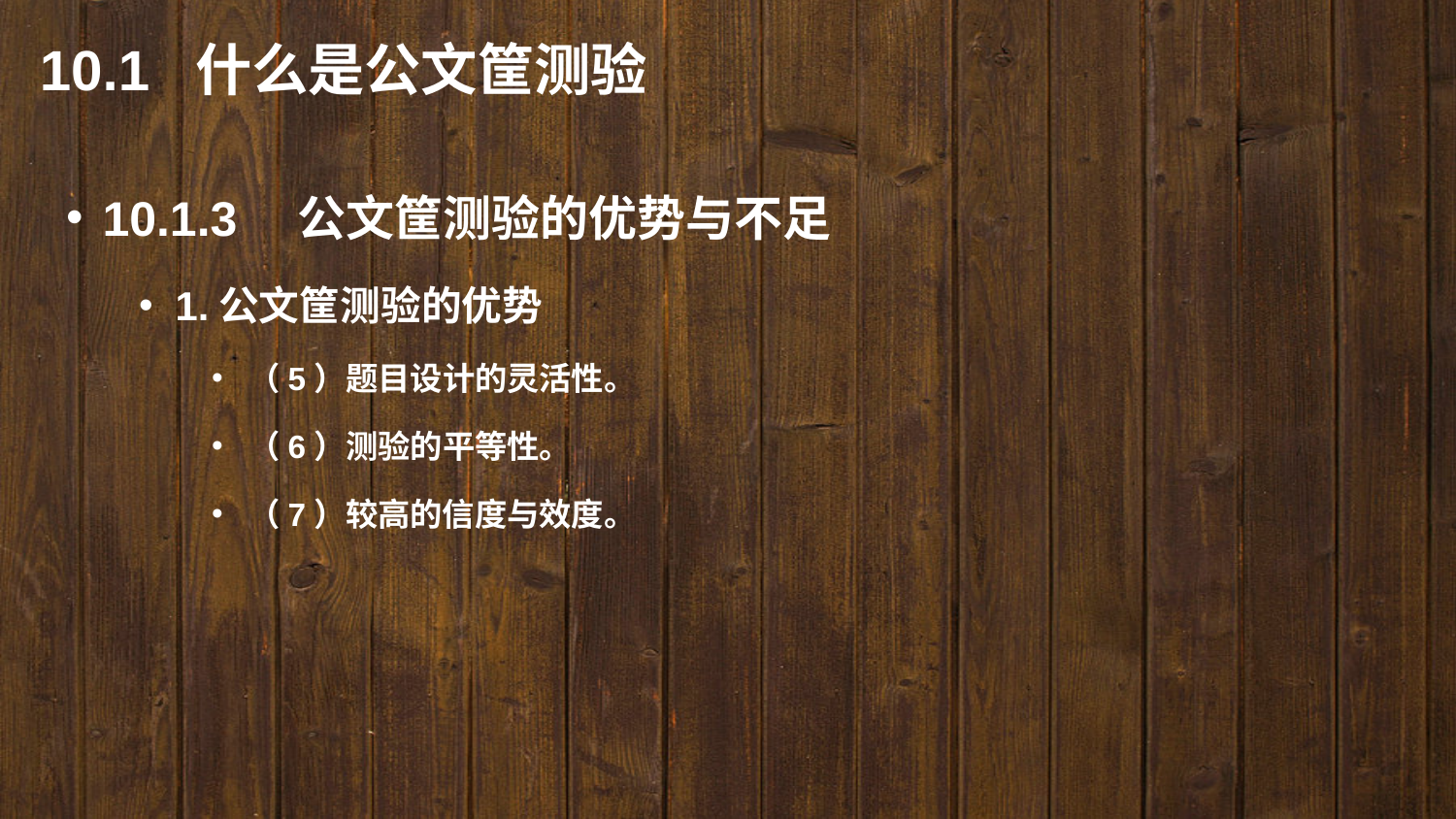

10.1  什么是公文筐测验
10.1.3　公文筐测验的优势与不足
1.公文筐测验的优势
（5）题目设计的灵活性。
（6）测验的平等性。
（7）较高的信度与效度。